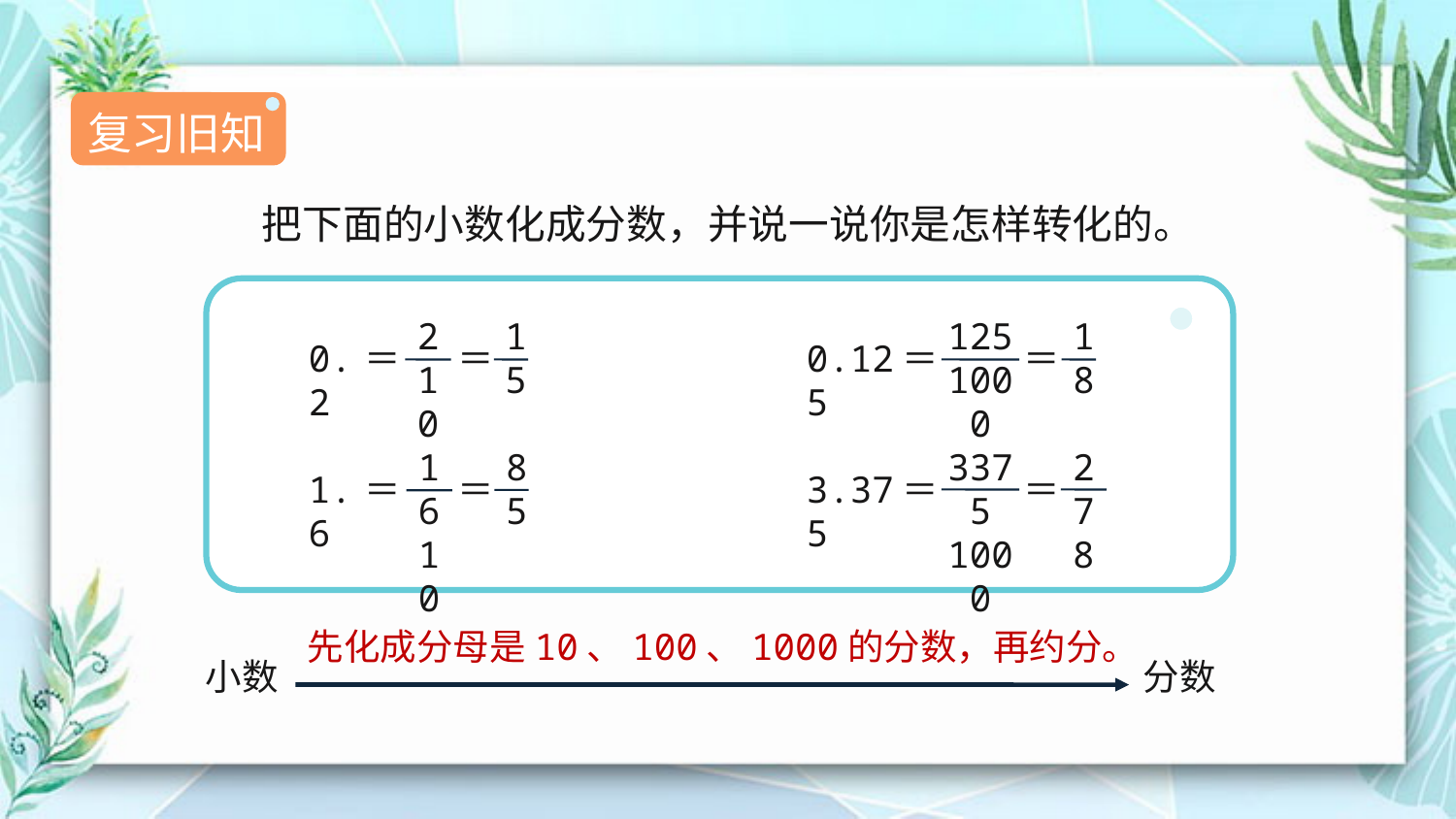

复习旧知
把下面的小数化成分数，并说一说你是怎样转化的。

2
10

＝
1
5

＝
125
1000

＝
1
8

＝
0.2
0.125
16
10

＝
8
5

＝
3375
1000

＝
27
8

＝
1.6
3.375
先化成分母是10、100、1000的分数，再约分。
小数
分数